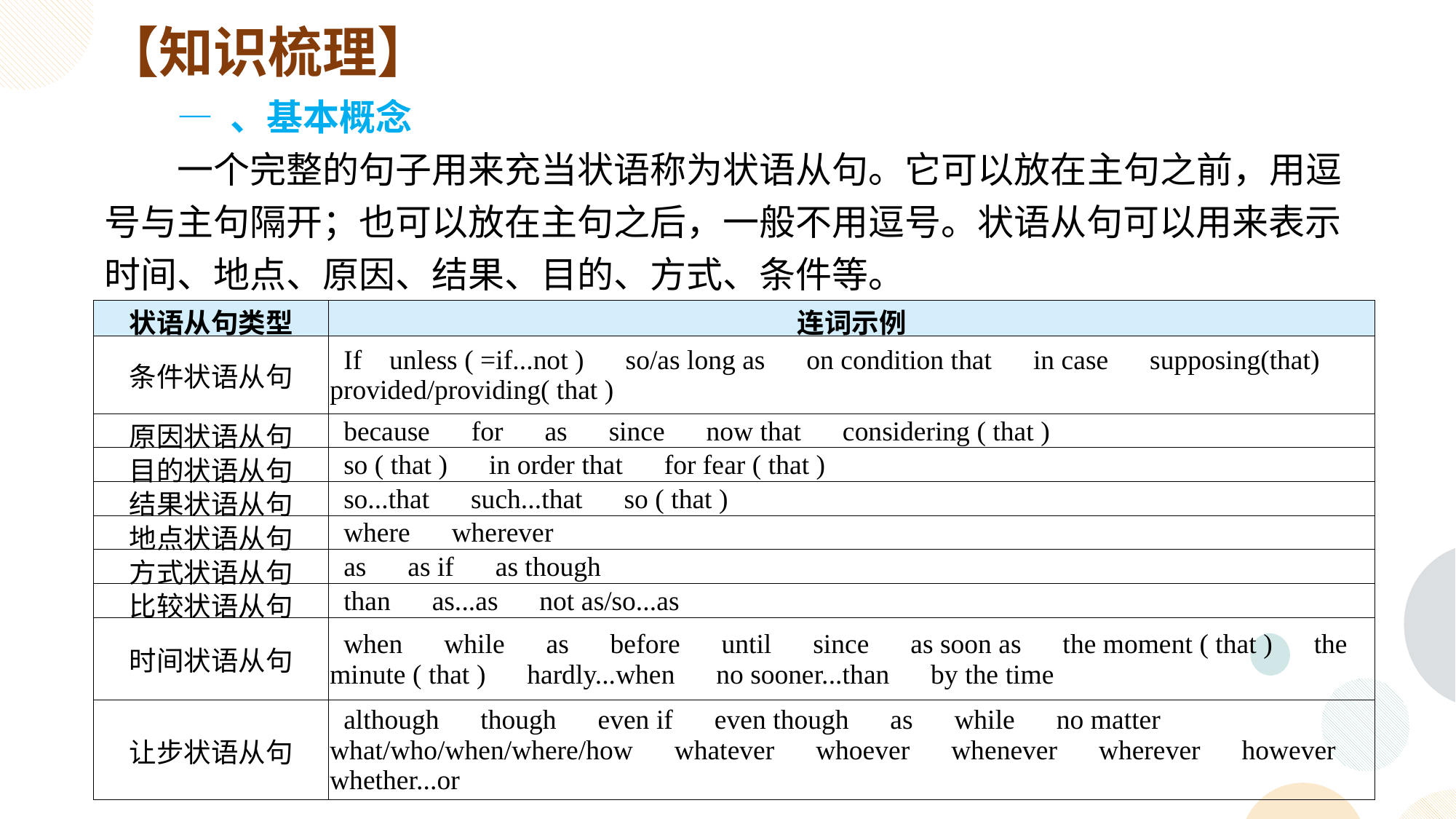

【知识梳理】
— 、基本概念
一个完整的句子用来充当状语称为状语从句。它可以放在主句之前，用逗号与主句隔开；也可以放在主句之后，一般不用逗号。状语从句可以用来表示时间、地点、原因、结果、目的、方式、条件等。
| 状语从句类型 | 连词示例 |
| --- | --- |
| 条件状语从句 | If unless ( =if...not ) so/as long as on condition that in case supposing(that) provided/providing( that ) |
| 原因状语从句 | because for as since now that considering ( that ) |
| 目的状语从句 | so ( that ) in order that for fear ( that ) |
| 结果状语从句 | so...that such...that so ( that ) |
| 地点状语从句 | where wherever |
| 方式状语从句 | as as if as though |
| 比较状语从句 | than as...as not as/so...as |
| 时间状语从句 | when while as before until since as soon as the moment ( that ) the minute ( that ) hardly...when no sooner...than by the time |
| 让步状语从句 | although though even if even though as while no matter what/who/when/where/how whatever whoever whenever wherever however whether...or |